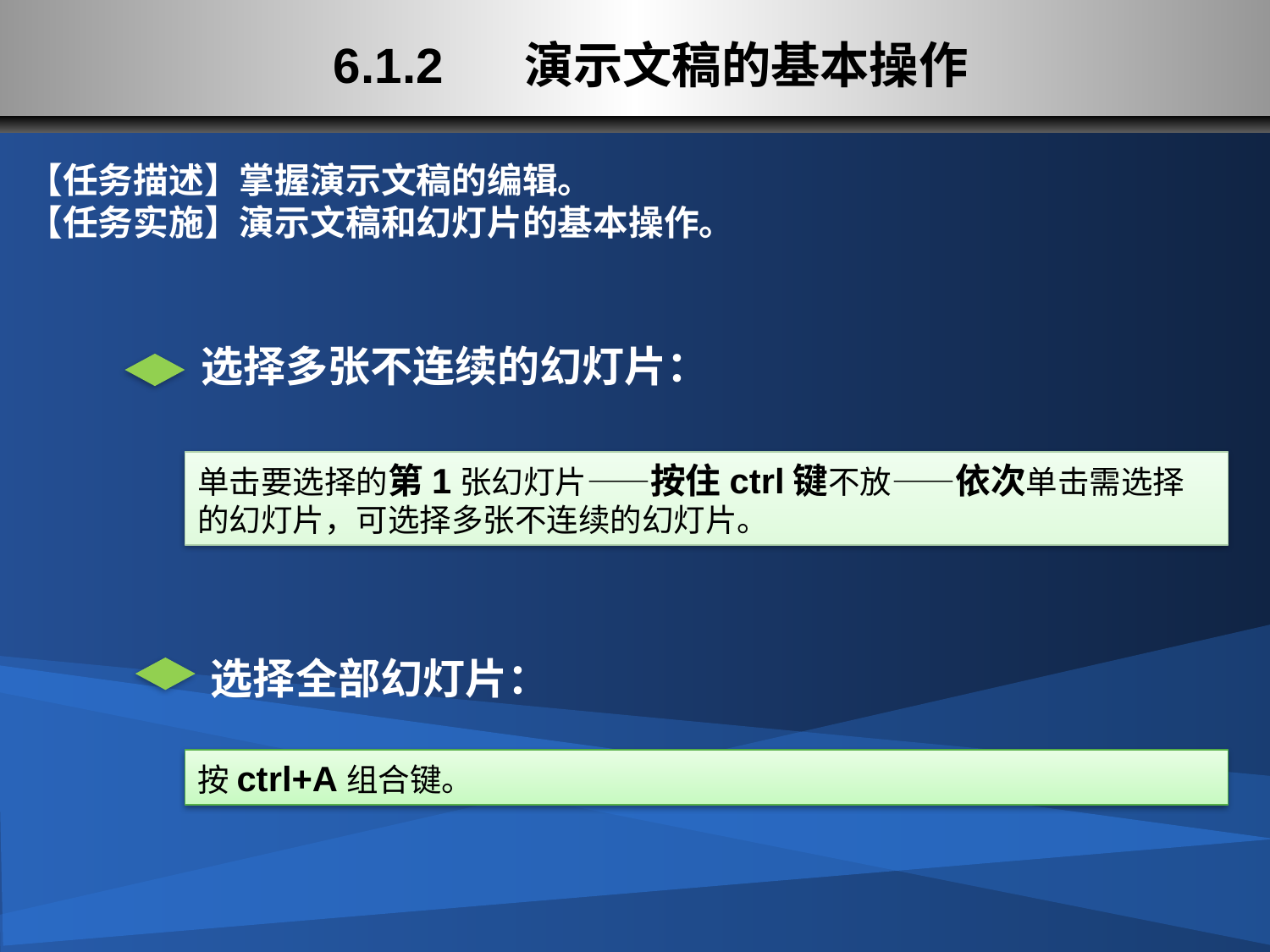

# 6.1.2     演示文稿的基本操作
【任务描述】掌握演示文稿的编辑。
【任务实施】演示文稿和幻灯片的基本操作。
选择多张不连续的幻灯片：

单击要选择的第1张幻灯片——按住ctrl键不放——依次单击需选择的幻灯片，可选择多张不连续的幻灯片。
选择全部幻灯片：

按ctrl+A组合键。